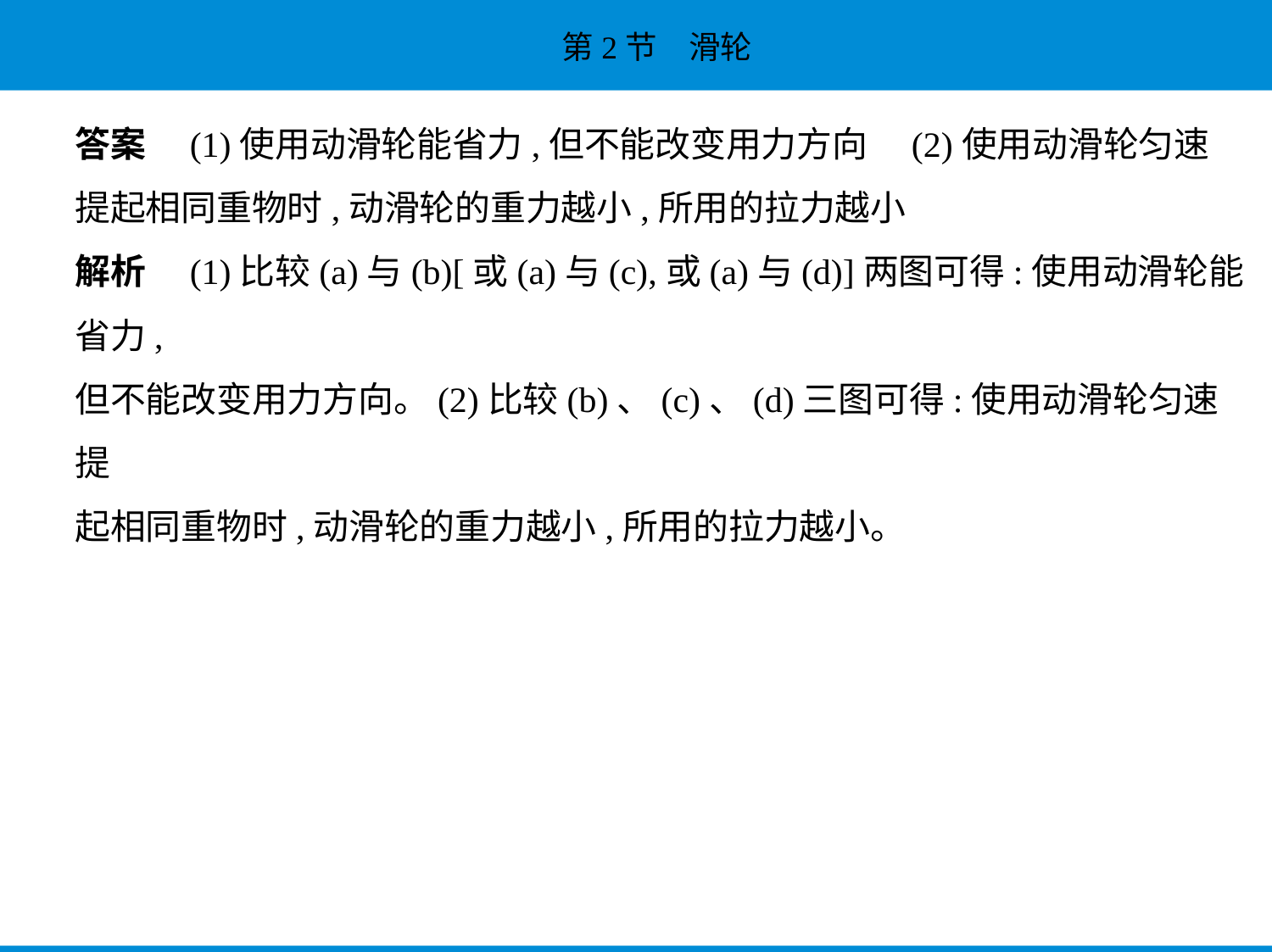

答案　(1)使用动滑轮能省力,但不能改变用力方向　(2)使用动滑轮匀速
提起相同重物时,动滑轮的重力越小,所用的拉力越小
解析　(1)比较(a)与(b)[或(a)与(c),或(a)与(d)]两图可得:使用动滑轮能省力,
但不能改变用力方向。(2)比较(b)、(c)、(d)三图可得:使用动滑轮匀速提
起相同重物时,动滑轮的重力越小,所用的拉力越小。